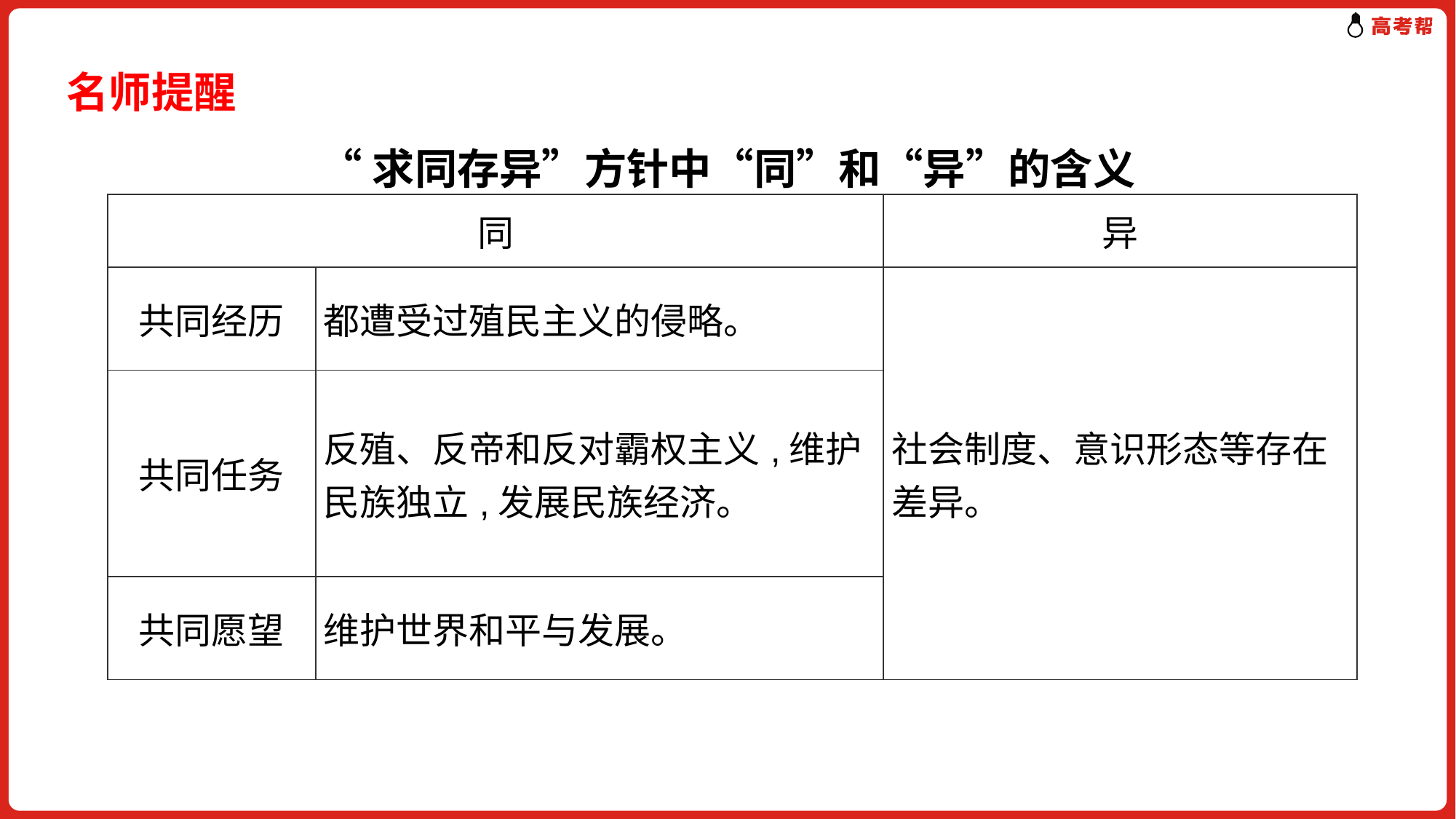

名师提醒
“求同存异”方针中“同”和“异”的含义
| 同 |  | 异 |
| --- | --- | --- |
| 共同经历 | 都遭受过殖民主义的侵略。 | 社会制度、意识形态等存在差异。 |
| 共同任务 | 反殖、反帝和反对霸权主义,维护民族独立,发展民族经济。 |  |
| 共同愿望 | 维护世界和平与发展。 |  |